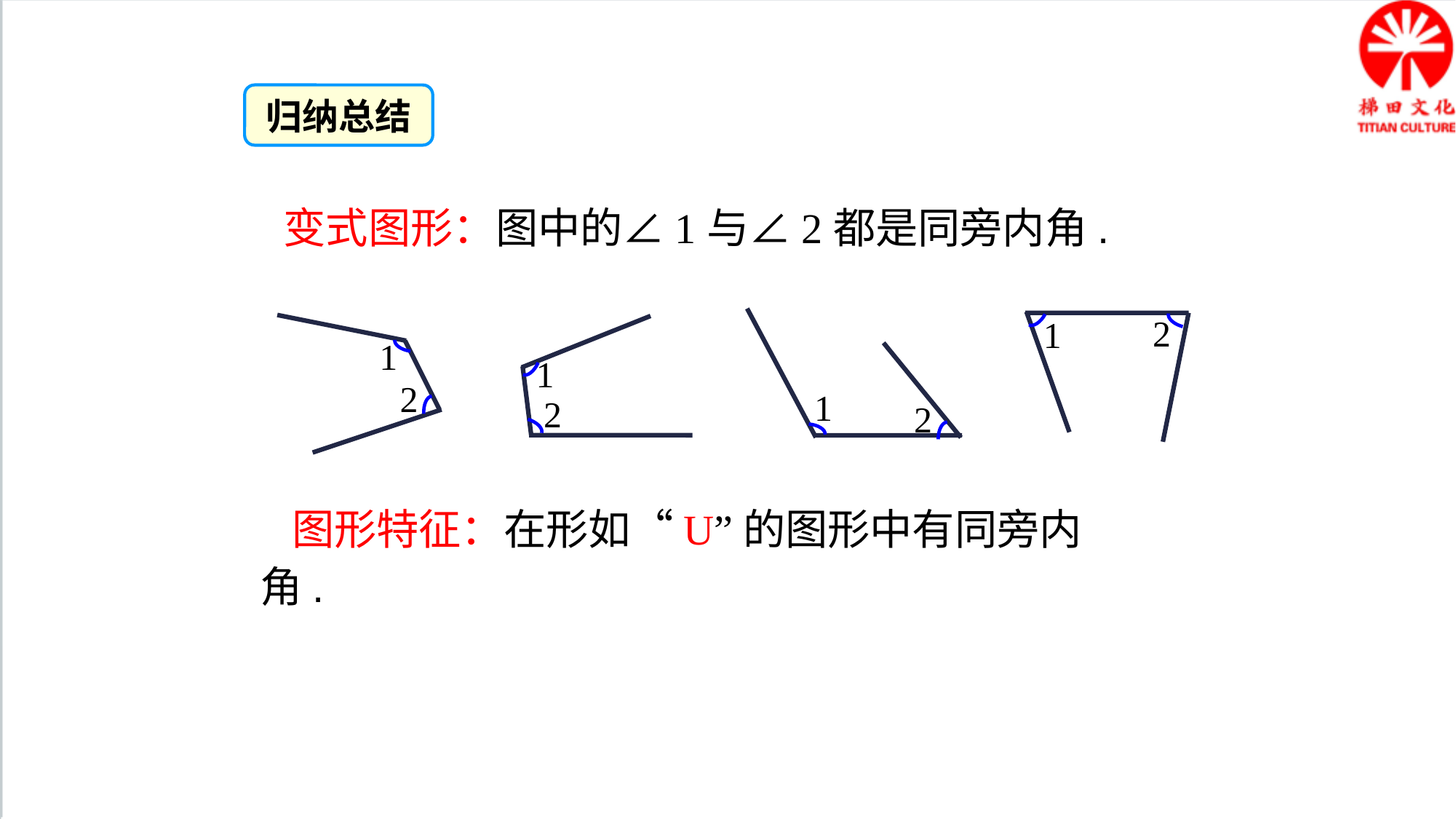

归纳总结
变式图形：图中的∠1与∠2都是同旁内角.
2
1

1

1

2
1
2
2

图形特征：在形如“U”的图形中有同旁内角.